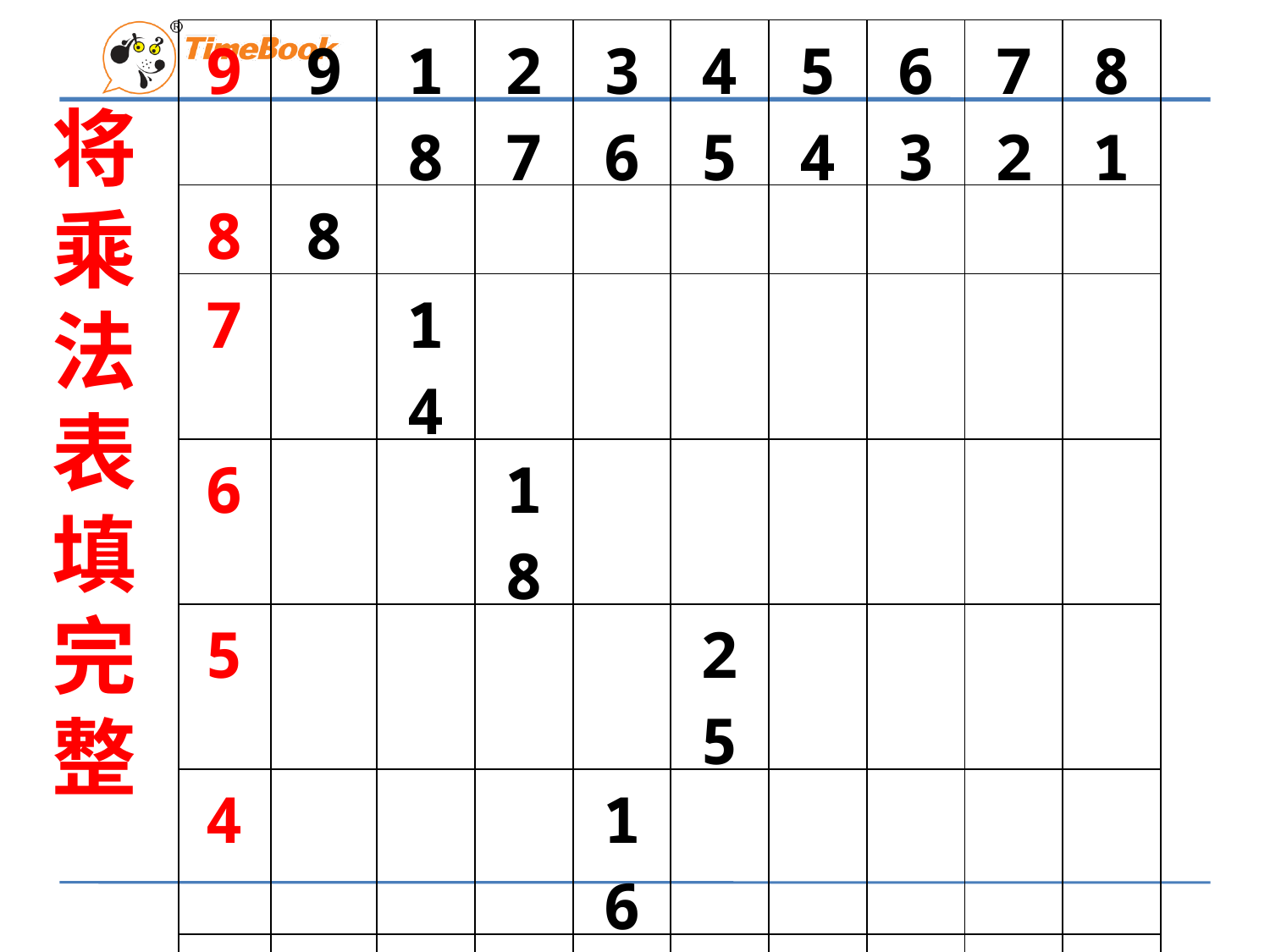

| 9 | 9 | 18 | 27 | 36 | 45 | 54 | 63 | 72 | 81 |
| --- | --- | --- | --- | --- | --- | --- | --- | --- | --- |
| 8 | 8 |  |  |  |  |  |  |  |  |
| 7 |  | 14 |  |  |  |  |  |  |  |
| 6 |  |  | 18 |  |  |  |  |  |  |
| 5 |  |  |  |  | 25 |  |  |  |  |
| 4 |  |  |  | 16 |  |  |  |  |  |
| 3 |  |  | 9 |  |  |  |  |  |  |
| 2 |  | 4 |  | 8 |  |  | 14 |  |  |
| 1 |  |  | 3 |  |  |  |  |  |  |
| × | 1 | 2 | 3 | 4 | 5 | 6 | 7 | 8 | 9 |
将乘法表填完整